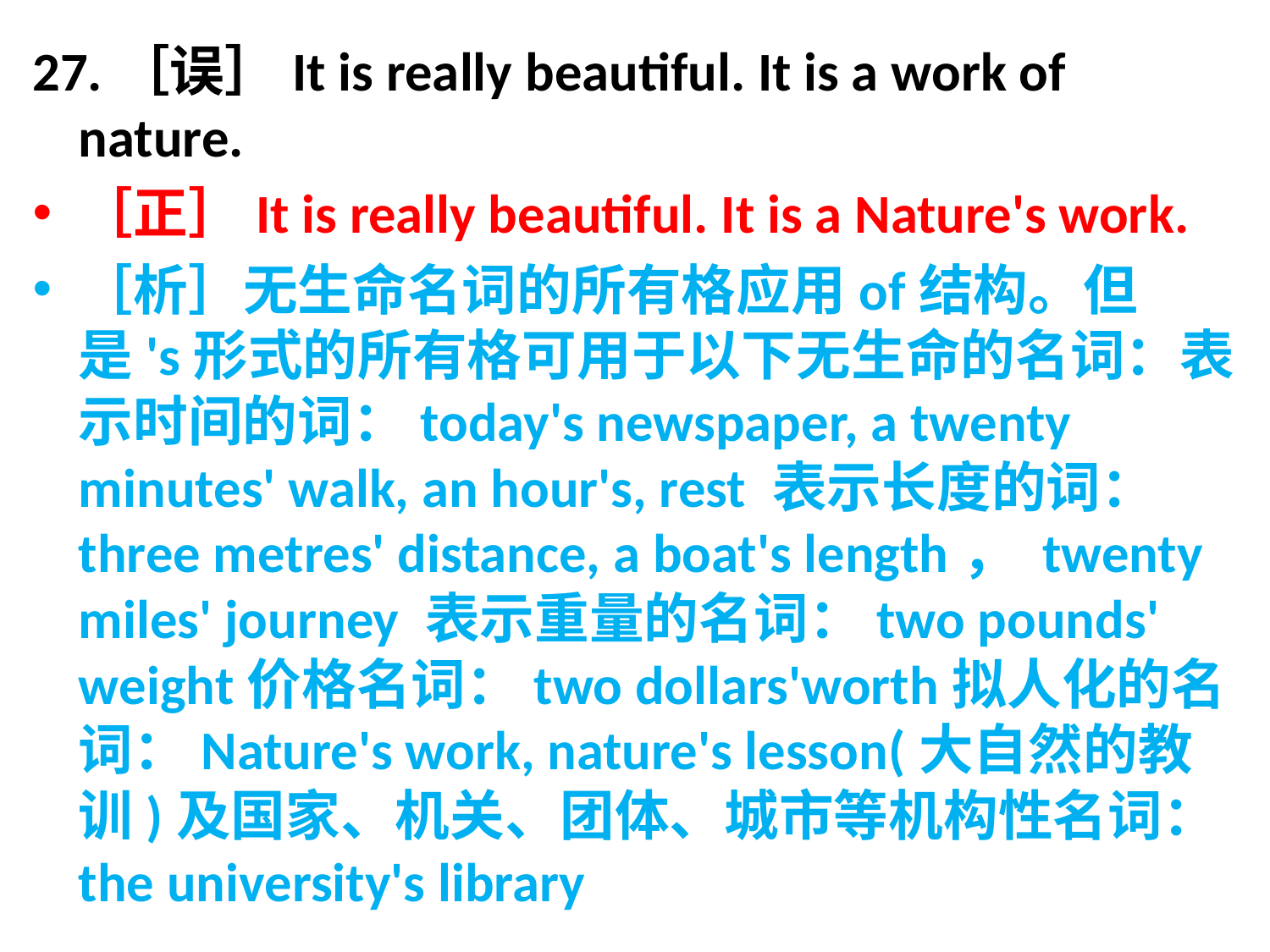

27.［误］It is really beautiful. It is a work of nature.
［正］It is really beautiful. It is a Nature's work.
［析］无生命名词的所有格应用of结构。但是's形式的所有格可用于以下无生命的名词：表示时间的词：today's newspaper, a twenty minutes' walk, an hour's, rest 表示长度的词：three metres' distance, a boat's length， twenty miles' journey 表示重量的名词：two pounds' weight价格名词：two dollars'worth拟人化的名词：Nature's work, nature's lesson(大自然的教训)及国家、机关、团体、城市等机构性名词：the university's library